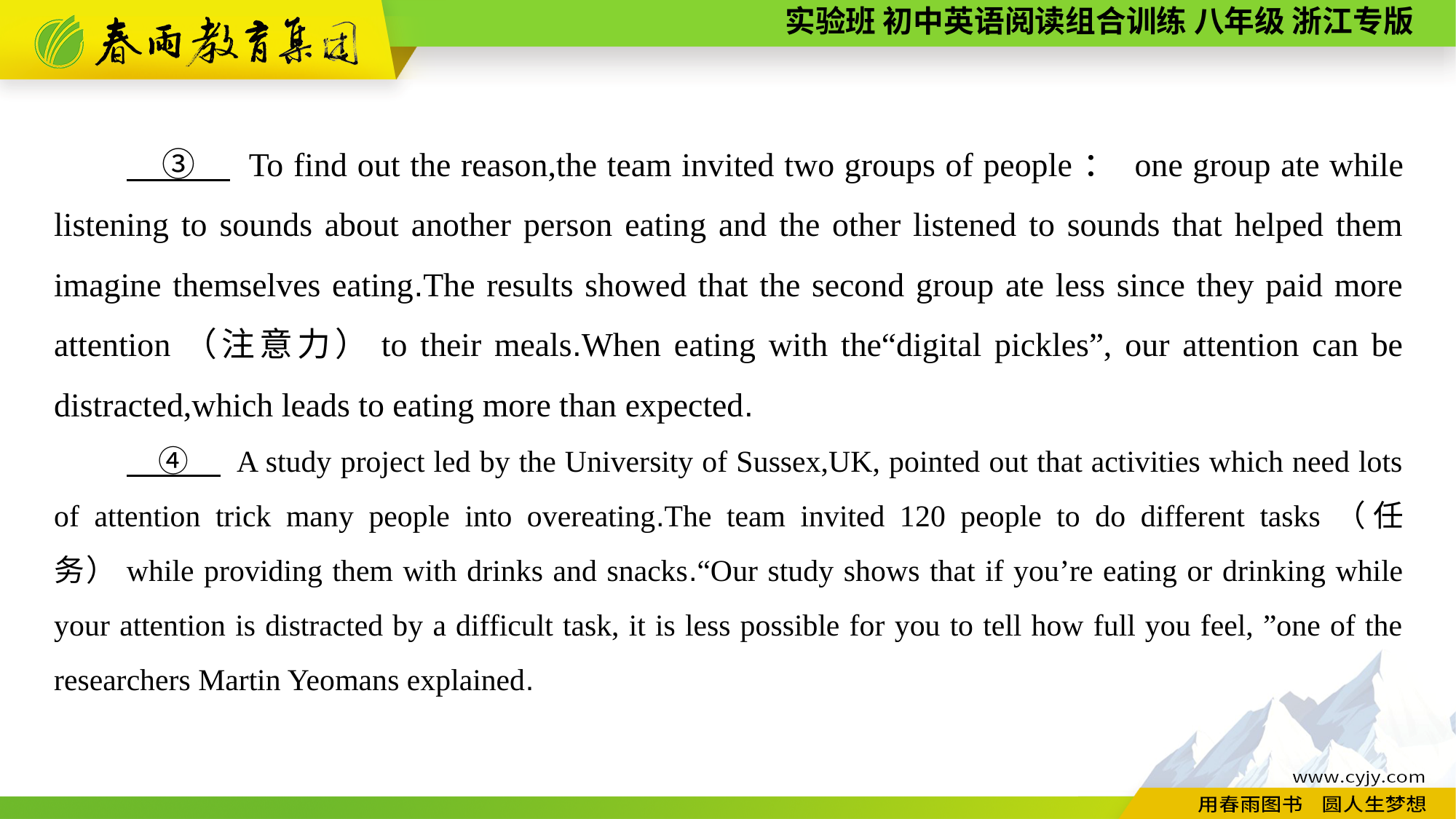

③　 To find out the reason,the team invited two groups of people： one group ate while listening to sounds about another person eating and the other listened to sounds that helped them imagine themselves eating.The results showed that the second group ate less since they paid more attention（注意力）to their meals.When eating with the“digital pickles”, our attention can be distracted,which leads to eating more than expected.
　④　 A study project led by the University of Sussex,UK, pointed out that activities which need lots of attention trick many people into overeating.The team invited 120 people to do different tasks（任务）while providing them with drinks and snacks.“Our study shows that if you’re eating or drinking while your attention is distracted by a difficult task, it is less possible for you to tell how full you feel, ”one of the researchers Martin Yeomans explained.